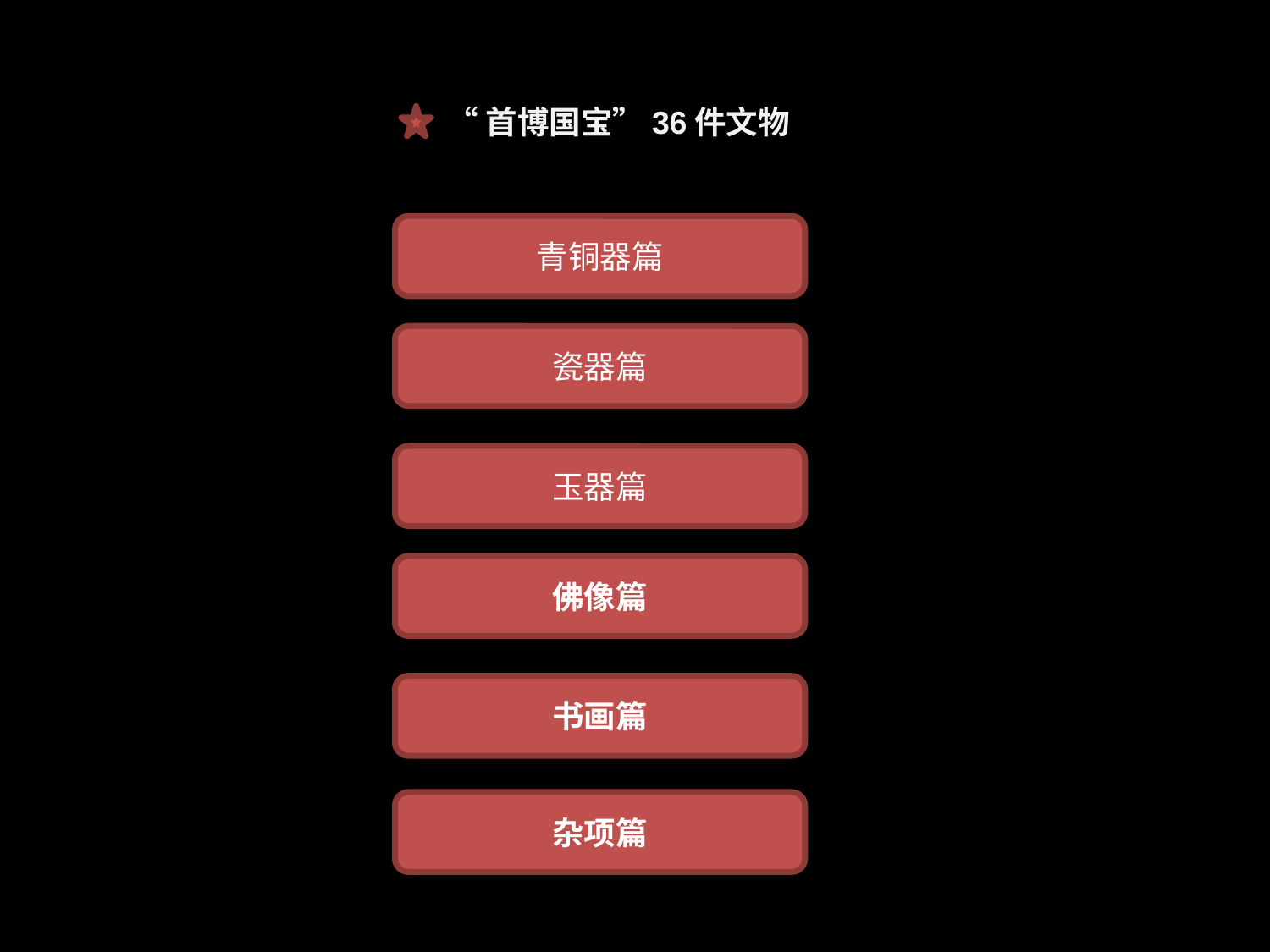

“首博国宝”36件文物

青铜器篇
瓷器篇
玉器篇
佛像篇
书画篇
杂项篇